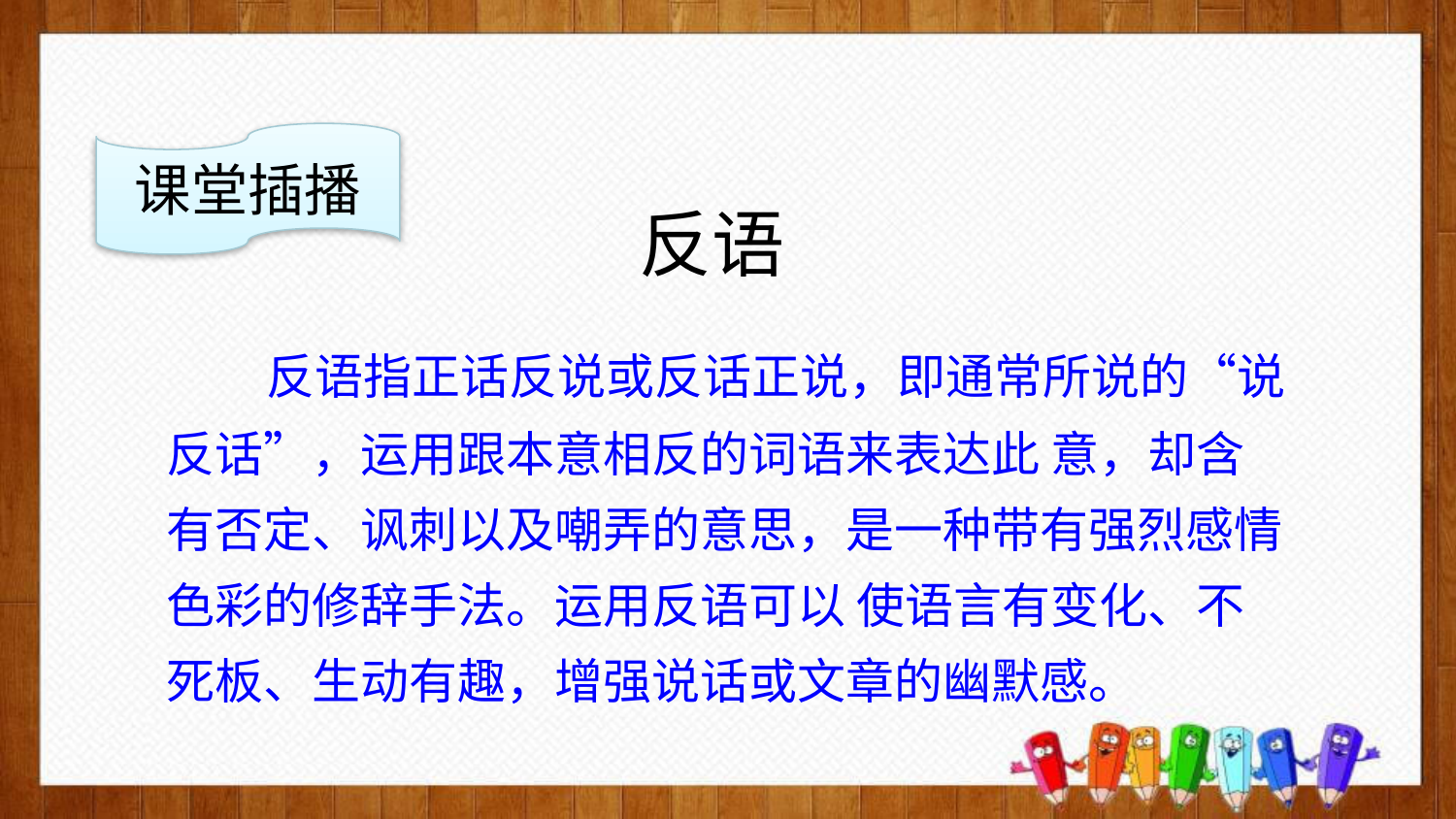

课堂插播
反语
 反语指正话反说或反话正说，即通常所说的“说反话”，运用跟本意相反的词语来表达此 意，却含有否定、讽刺以及嘲弄的意思，是一种带有强烈感情色彩的修辞手法。运用反语可以 使语言有变化、不死板、生动有趣，增强说话或文章的幽默感。